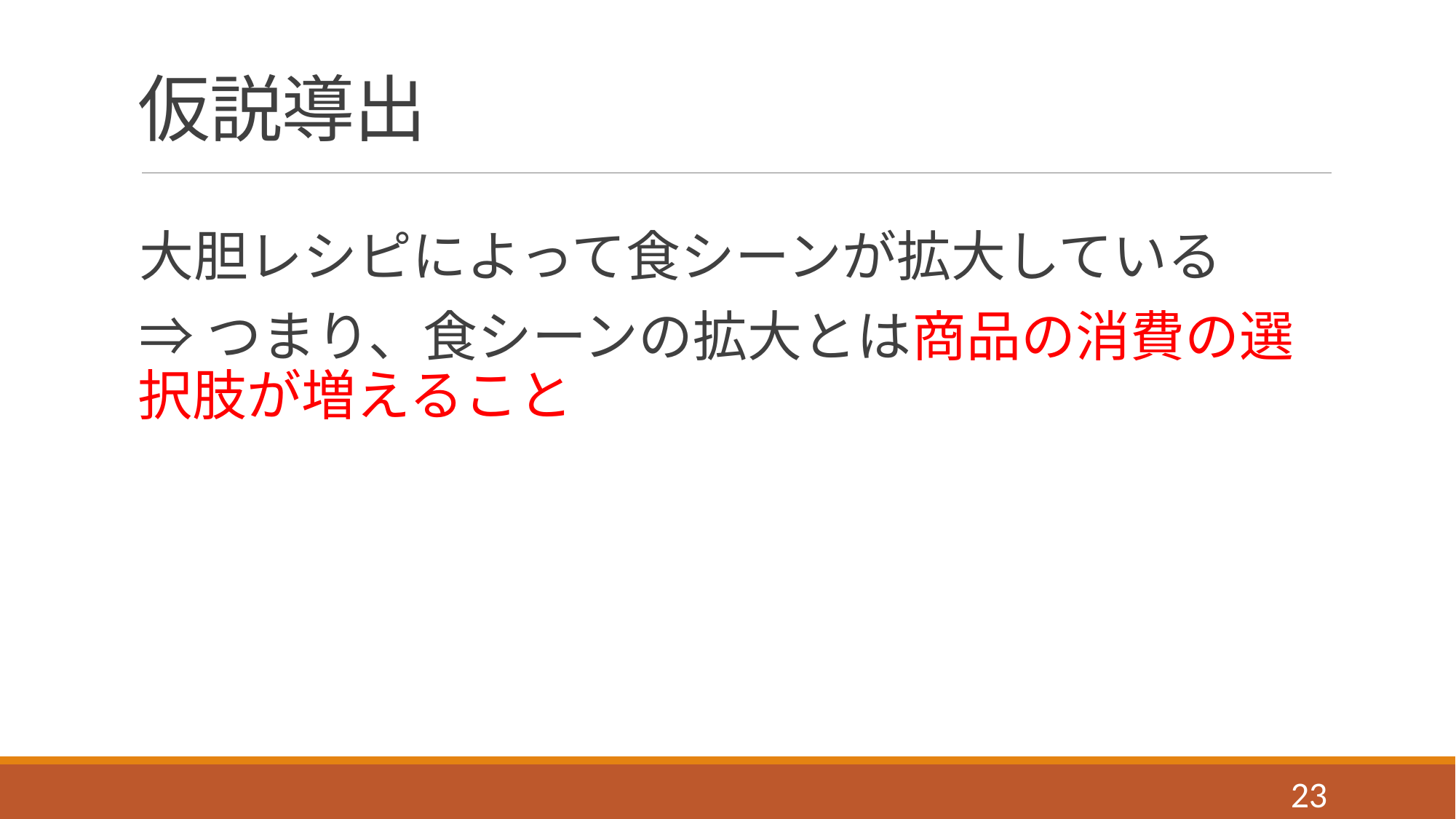

# 仮説導出
大胆レシピによって食シーンが拡大している
⇒つまり、食シーンの拡大とは商品の消費の選択肢が増えること
23